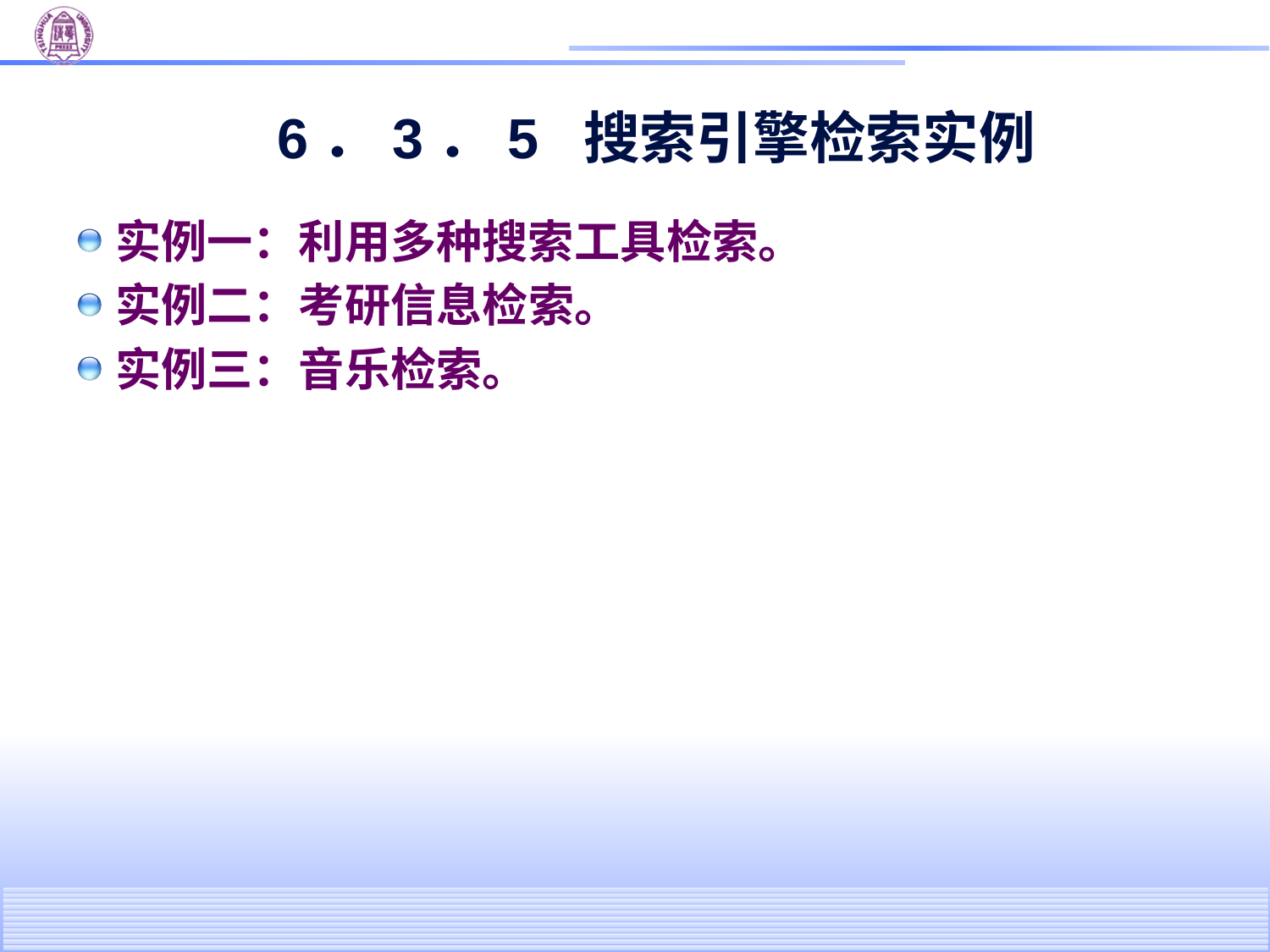

# 6．3．5  搜索引擎检索实例
实例一：利用多种搜索工具检索。
实例二：考研信息检索。
实例三：音乐检索。